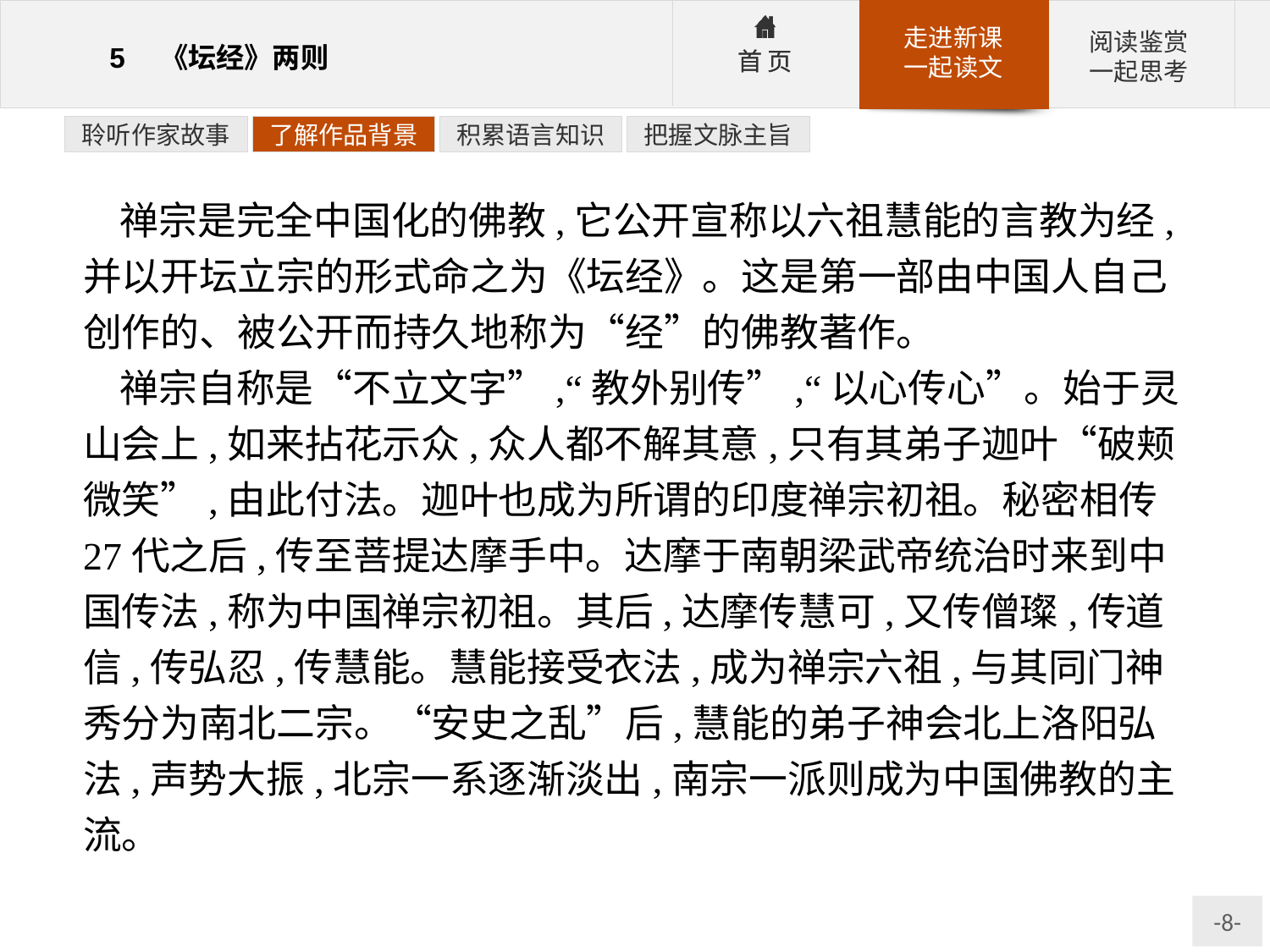

聆听作家故事
了解作品背景
积累语言知识
把握文脉主旨
禅宗是完全中国化的佛教,它公开宣称以六祖慧能的言教为经,并以开坛立宗的形式命之为《坛经》。这是第一部由中国人自己创作的、被公开而持久地称为“经”的佛教著作。
禅宗自称是“不立文字”,“教外别传”,“以心传心”。始于灵山会上,如来拈花示众,众人都不解其意,只有其弟子迦叶“破颊微笑”,由此付法。迦叶也成为所谓的印度禅宗初祖。秘密相传27代之后,传至菩提达摩手中。达摩于南朝梁武帝统治时来到中国传法,称为中国禅宗初祖。其后,达摩传慧可,又传僧璨,传道信,传弘忍,传慧能。慧能接受衣法,成为禅宗六祖,与其同门神秀分为南北二宗。“安史之乱”后,慧能的弟子神会北上洛阳弘法,声势大振,北宗一系逐渐淡出,南宗一派则成为中国佛教的主流。